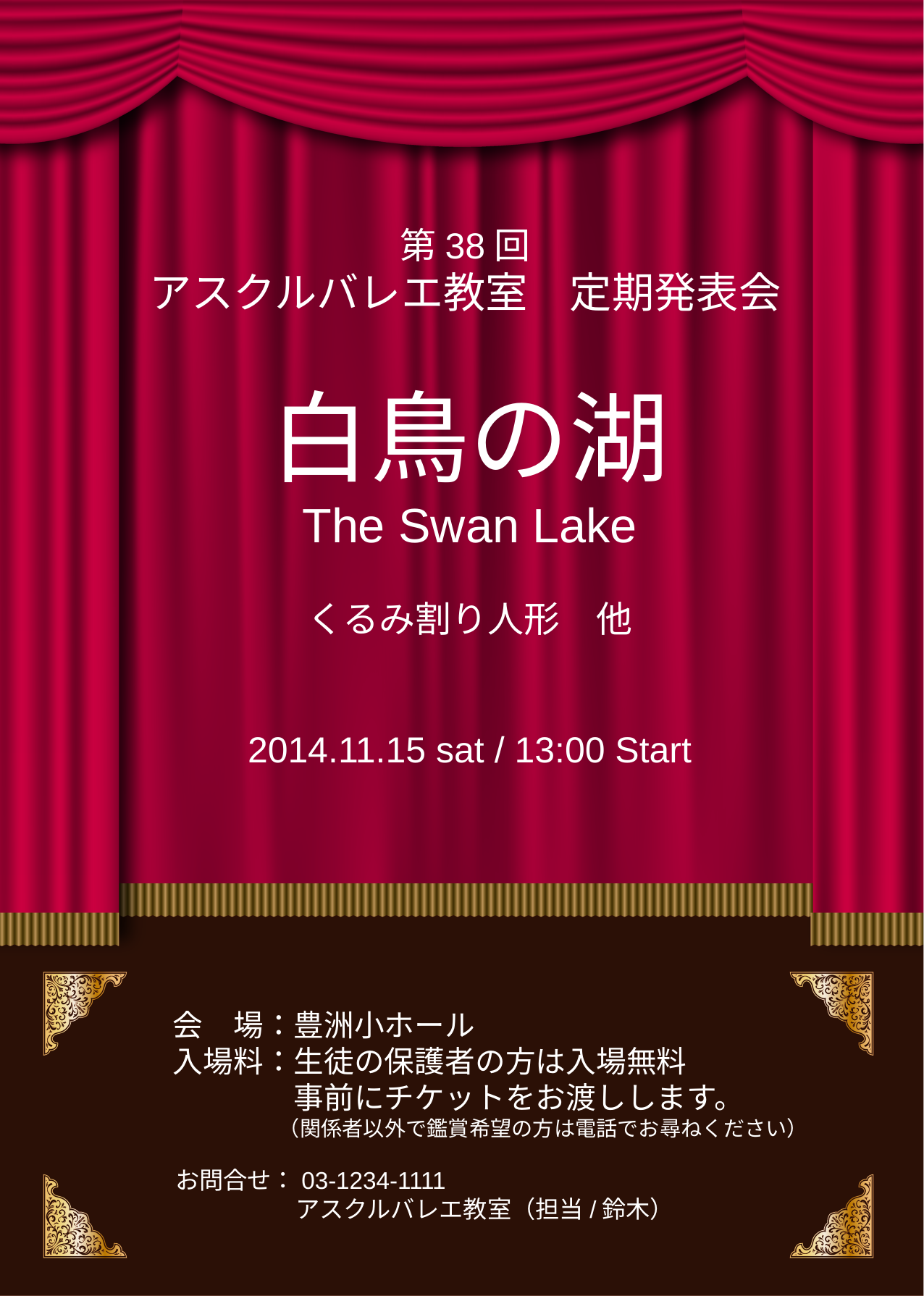

第38回
アスクルバレエ教室　定期発表会
白鳥の湖
The Swan Lake

くるみ割り人形　他

2014.11.15 sat / 13:00 Start
会　場：豊洲小ホール
入場料：生徒の保護者の方は入場無料
　　　　事前にチケットをお渡しします。
　　　　　（関係者以外で鑑賞希望の方は電話でお尋ねください）
お問合せ：03-1234-1111
　　　　　アスクルバレエ教室（担当/鈴木）